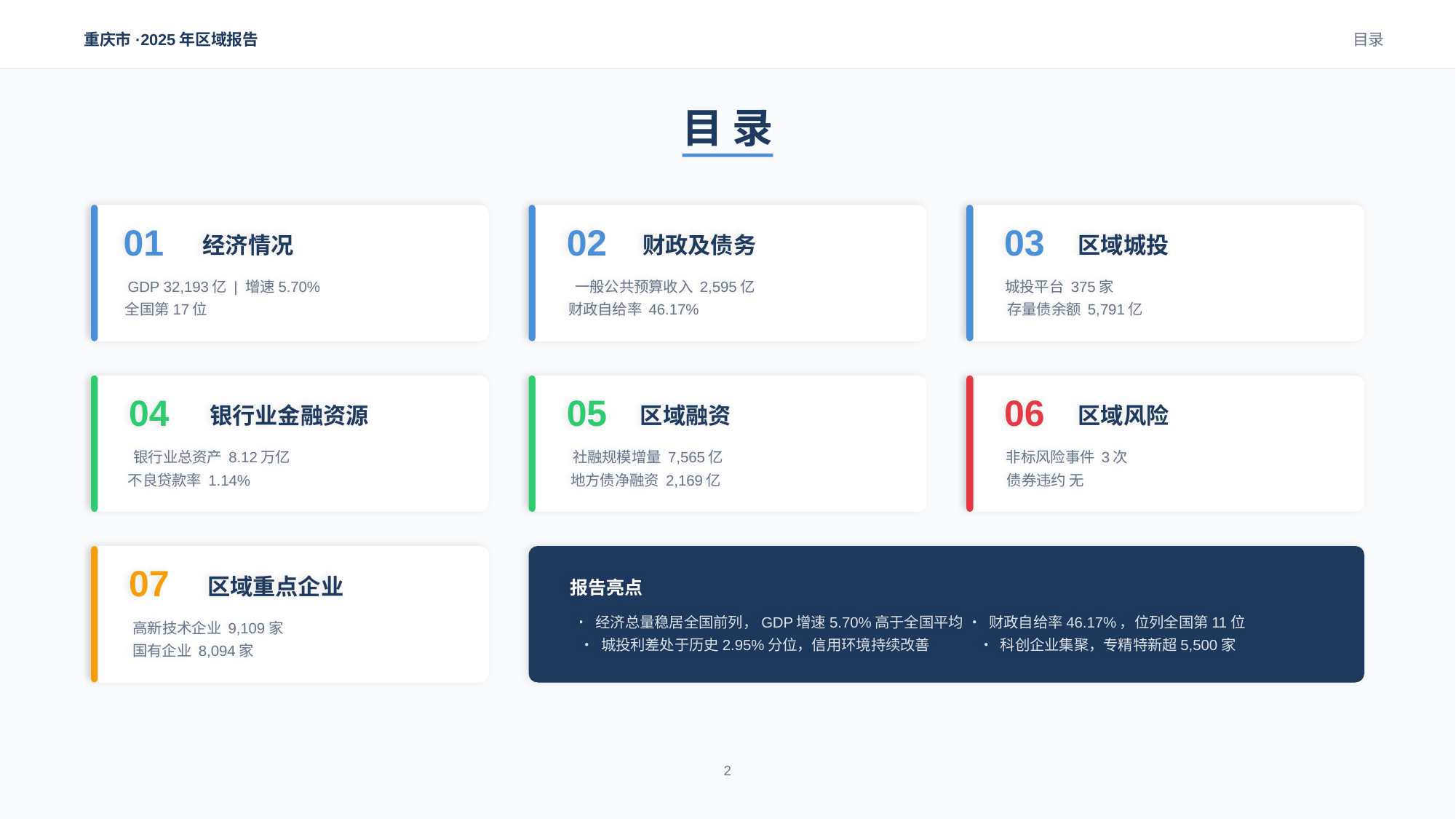

重庆市·2025年区域报告
目录

目 录

01
经济情况
GDP 32,193亿 | 增速5.70%
全国第17位

02
财政及债务
一般公共预算收入 2,595亿
财政自给率 46.17%

03
区域城投
城投平台 375家
存量债余额 5,791亿

04
银行业金融资源
银行业总资产 8.12万亿
不良贷款率 1.14%

05
区域融资
社融规模增量 7,565亿
地方债净融资 2,169亿

06
区域风险
非标风险事件 3次
债券违约 无

07
区域重点企业
高新技术企业 9,109家
国有企业 8,094家

报告亮点
• 经济总量稳居全国前列，GDP增速5.70%高于全国平均
• 财政自给率46.17%，位列全国第11位
• 城投利差处于历史2.95%分位，信用环境持续改善
• 科创企业集聚，专精特新超5,500家
2